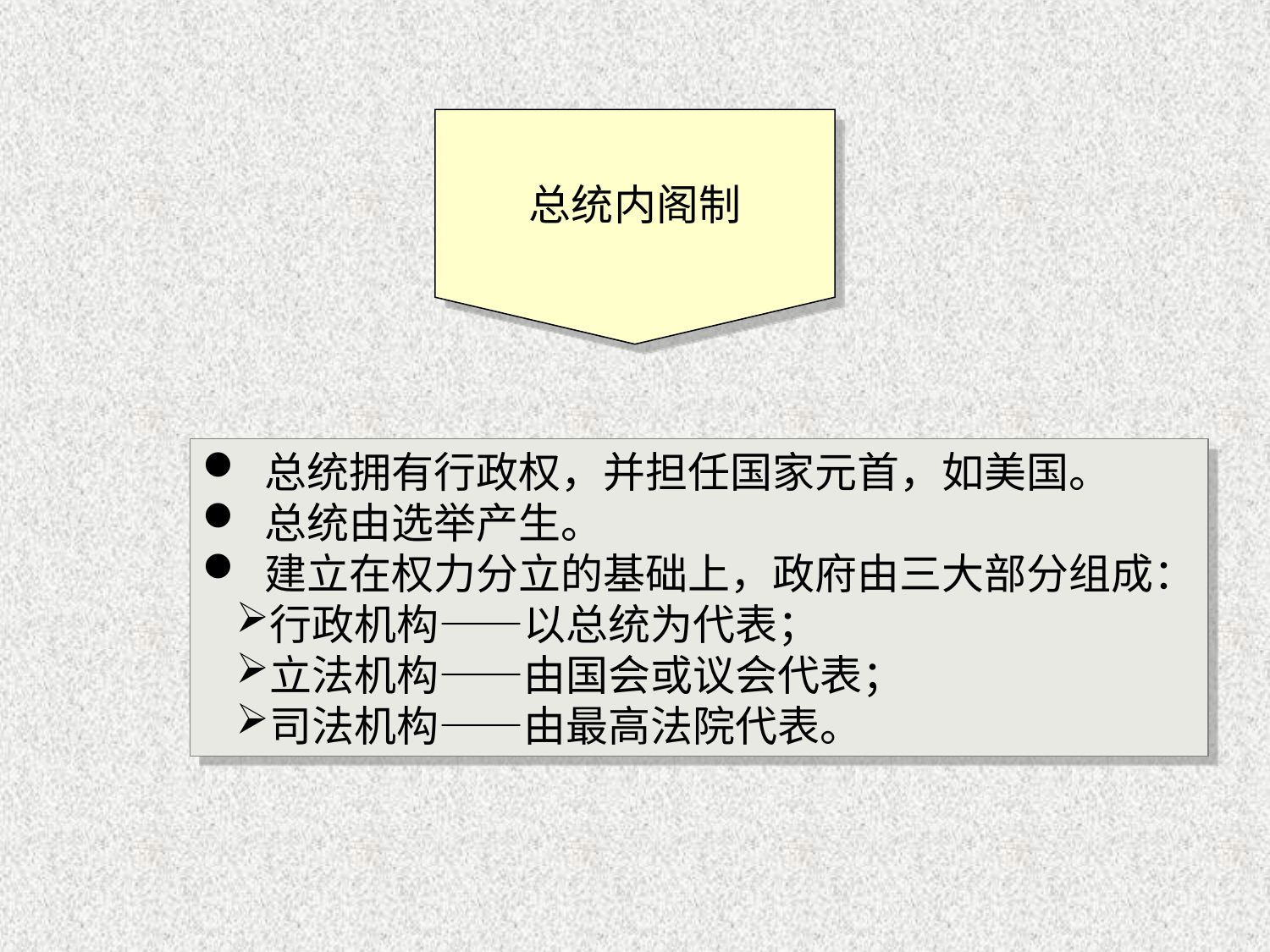

总统内阁制
 总统拥有行政权，并担任国家元首，如美国。
 总统由选举产生。
 建立在权力分立的基础上，政府由三大部分组成：
行政机构——以总统为代表；
立法机构——由国会或议会代表；
司法机构——由最高法院代表。